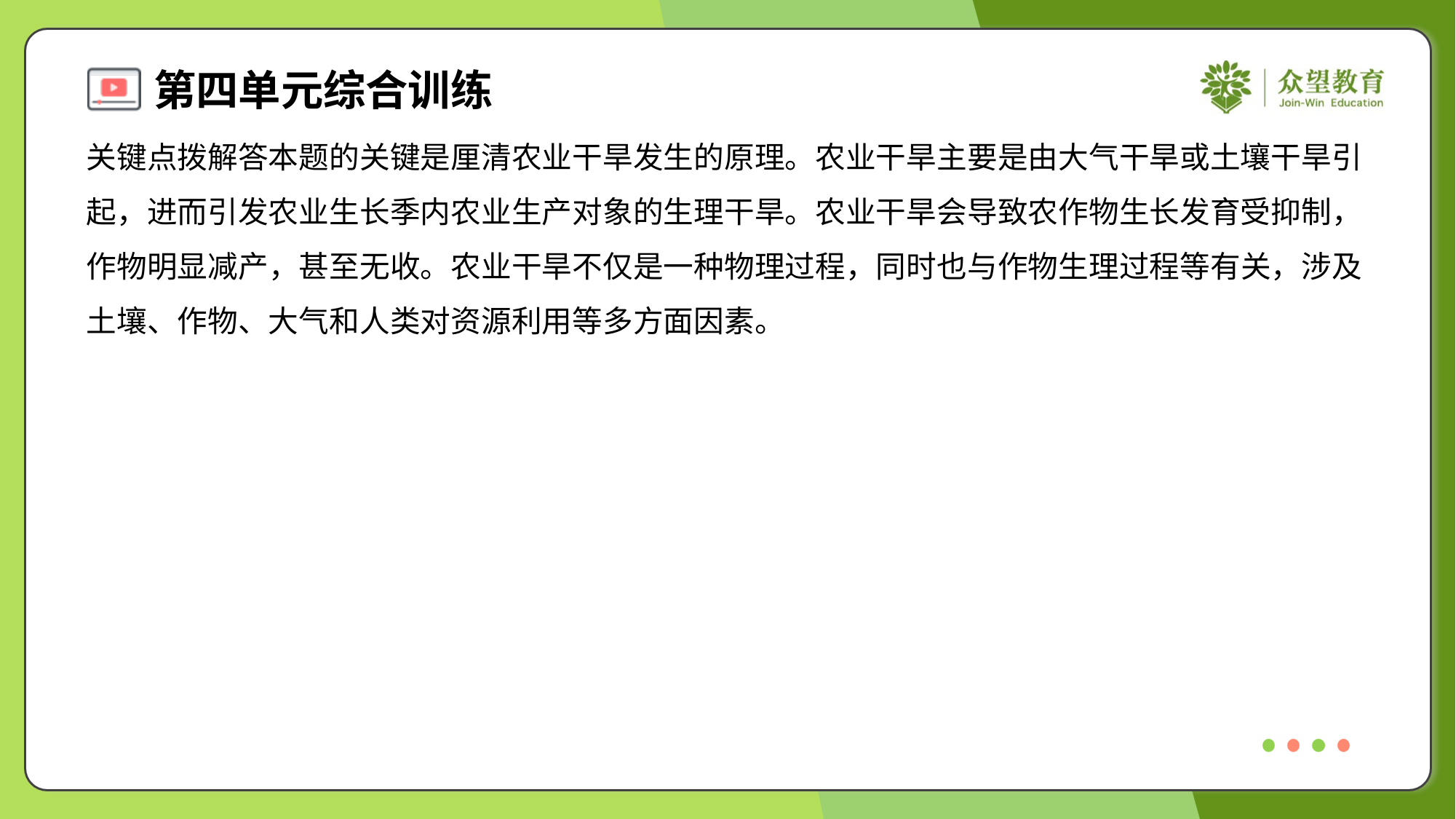

关键点拨解答本题的关键是厘清农业干旱发生的原理。农业干旱主要是由大气干旱或土壤干旱引
起，进而引发农业生长季内农业生产对象的生理干旱。农业干旱会导致农作物生长发育受抑制，
作物明显减产，甚至无收。农业干旱不仅是一种物理过程，同时也与作物生理过程等有关，涉及
土壤、作物、大气和人类对资源利用等多方面因素。